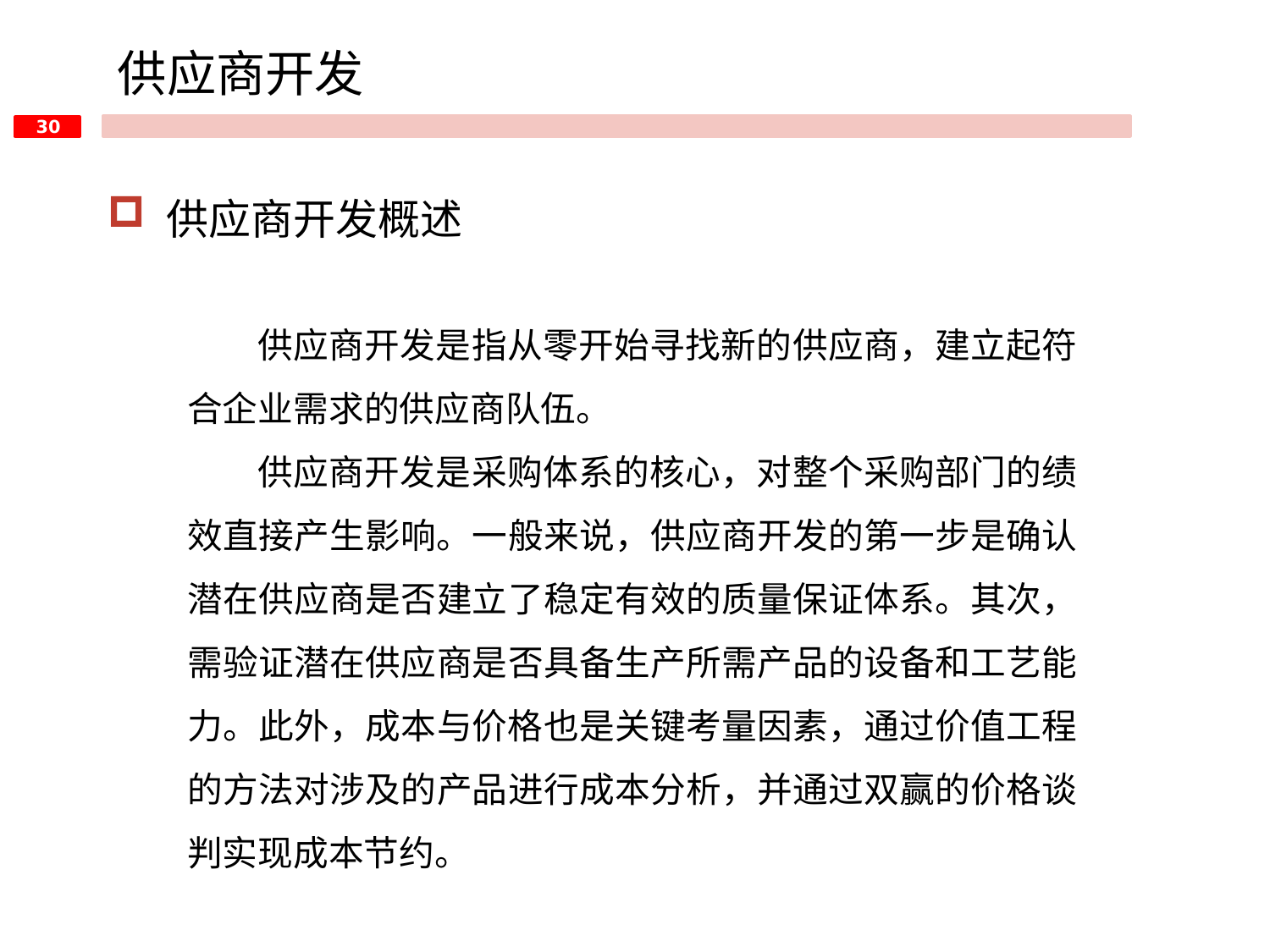

供应商开发
30
 供应商开发概述
供应商开发是指从零开始寻找新的供应商，建立起符合企业需求的供应商队伍。
供应商开发是采购体系的核心，对整个采购部门的绩效直接产生影响。一般来说，供应商开发的第一步是确认潜在供应商是否建立了稳定有效的质量保证体系。其次，需验证潜在供应商是否具备生产所需产品的设备和工艺能力。此外，成本与价格也是关键考量因素，通过价值工程的方法对涉及的产品进行成本分析，并通过双赢的价格谈判实现成本节约。